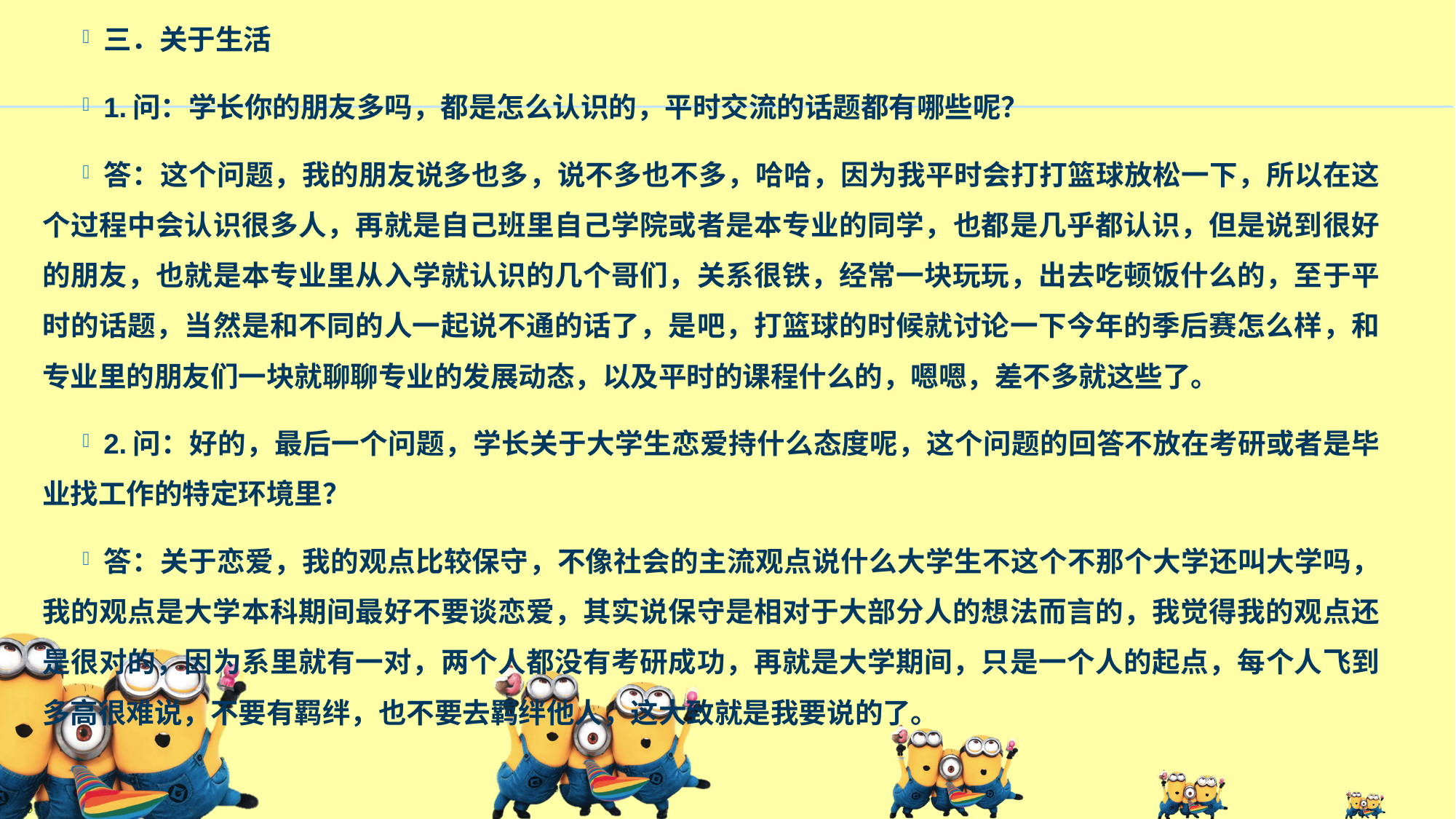

三．关于生活
1.问：学长你的朋友多吗，都是怎么认识的，平时交流的话题都有哪些呢？
答：这个问题，我的朋友说多也多，说不多也不多，哈哈，因为我平时会打打篮球放松一下，所以在这个过程中会认识很多人，再就是自己班里自己学院或者是本专业的同学，也都是几乎都认识，但是说到很好的朋友，也就是本专业里从入学就认识的几个哥们，关系很铁，经常一块玩玩，出去吃顿饭什么的，至于平时的话题，当然是和不同的人一起说不通的话了，是吧，打篮球的时候就讨论一下今年的季后赛怎么样，和专业里的朋友们一块就聊聊专业的发展动态，以及平时的课程什么的，嗯嗯，差不多就这些了。
2.问：好的，最后一个问题，学长关于大学生恋爱持什么态度呢，这个问题的回答不放在考研或者是毕业找工作的特定环境里？
答：关于恋爱，我的观点比较保守，不像社会的主流观点说什么大学生不这个不那个大学还叫大学吗，我的观点是大学本科期间最好不要谈恋爱，其实说保守是相对于大部分人的想法而言的，我觉得我的观点还是很对的，因为系里就有一对，两个人都没有考研成功，再就是大学期间，只是一个人的起点，每个人飞到多高很难说，不要有羁绊，也不要去羁绊他人，这大致就是我要说的了。